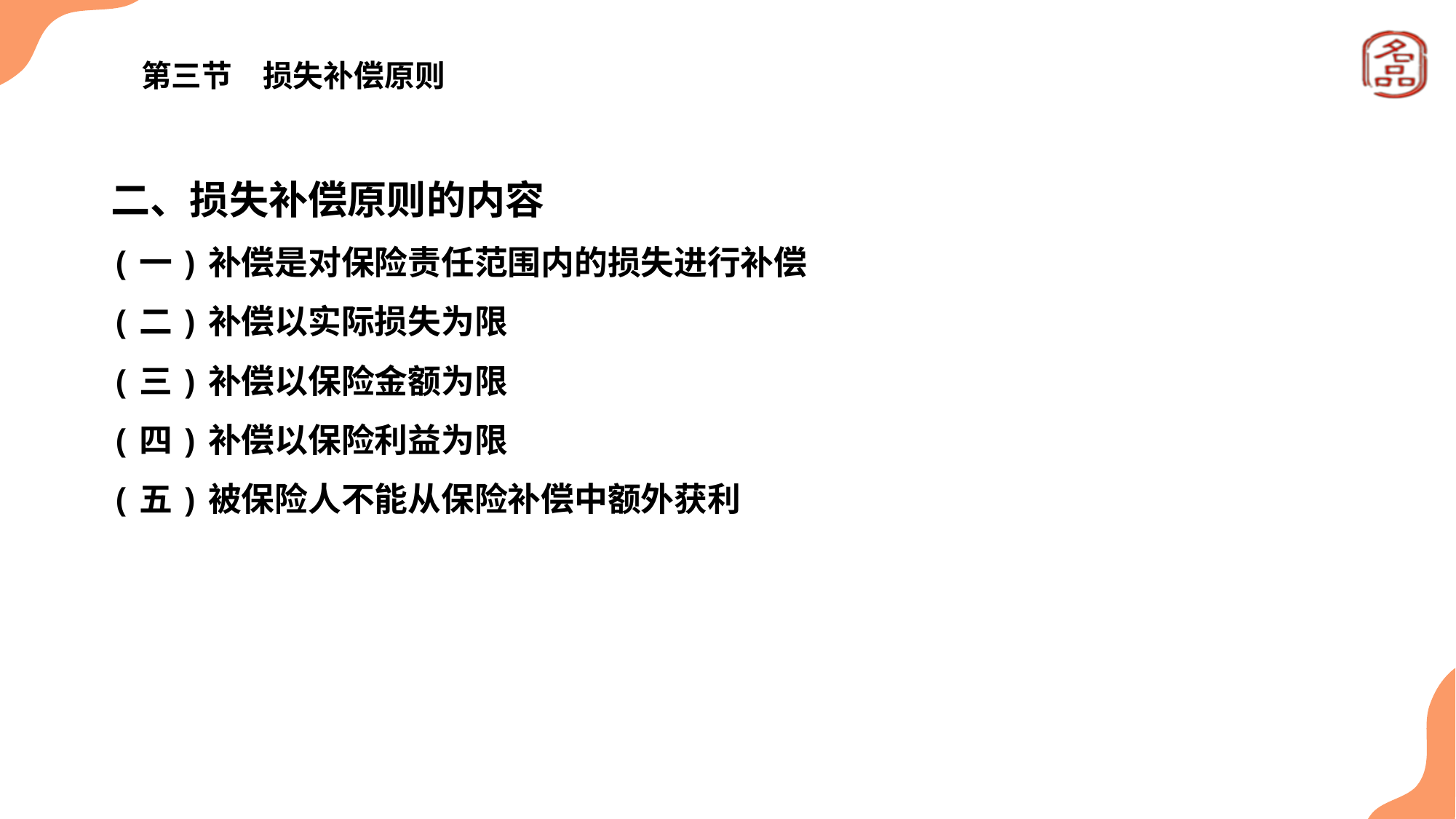

# 第三节　损失补偿原则
二、损失补偿原则的内容
(一)补偿是对保险责任范围内的损失进行补偿
(二)补偿以实际损失为限
(三)补偿以保险金额为限
(四)补偿以保险利益为限
(五)被保险人不能从保险补偿中额外获利